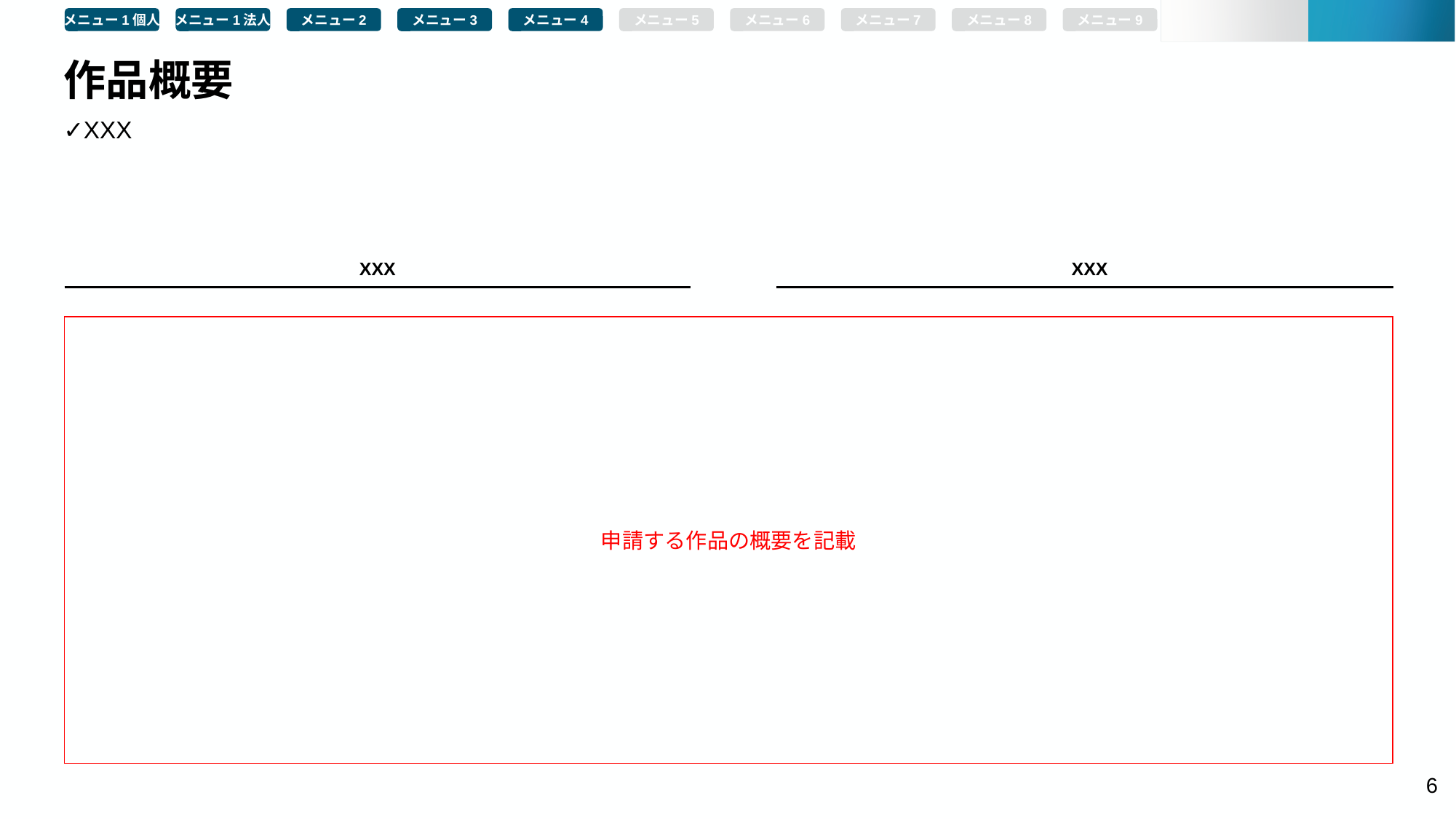

メニュー1個人
メニュー1法人
メニュー2
メニュー3
メニュー4
メニュー5
メニュー6
メニュー7
メニュー8
メニュー9
# 作品概要
✓XXX
XXX
XXX
申請する作品の概要を記載
6